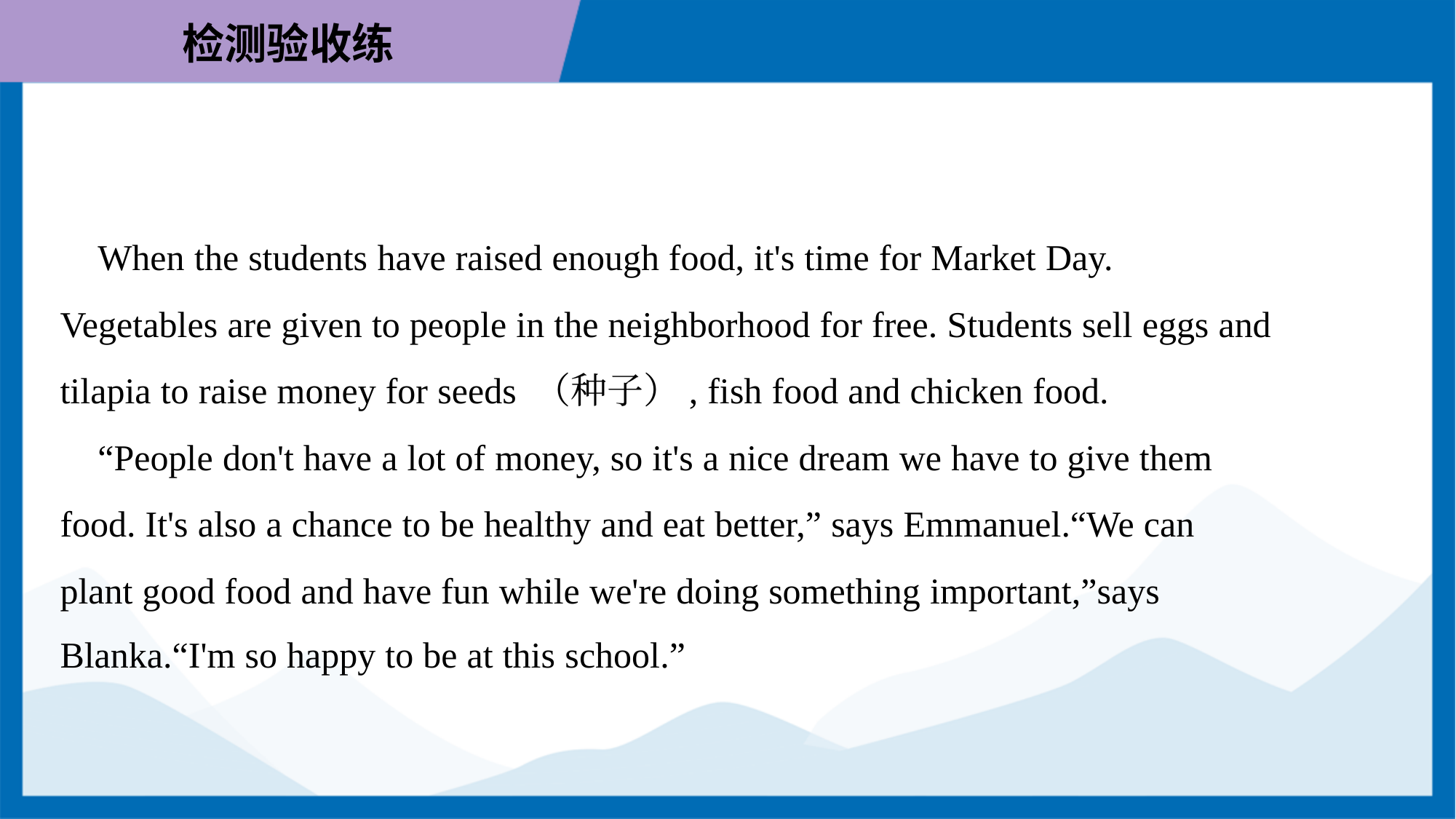

When the students have raised enough food, it's time for Market Day.
Vegetables are given to people in the neighborhood for free. Students sell eggs and
tilapia to raise money for seeds （种子）, fish food and chicken food.
    “People don't have a lot of money, so it's a nice dream we have to give them
food. It's also a chance to be healthy and eat better,” says Emmanuel.“We can
plant good food and have fun while we're doing something important,”says
Blanka.“I'm so happy to be at this school.”